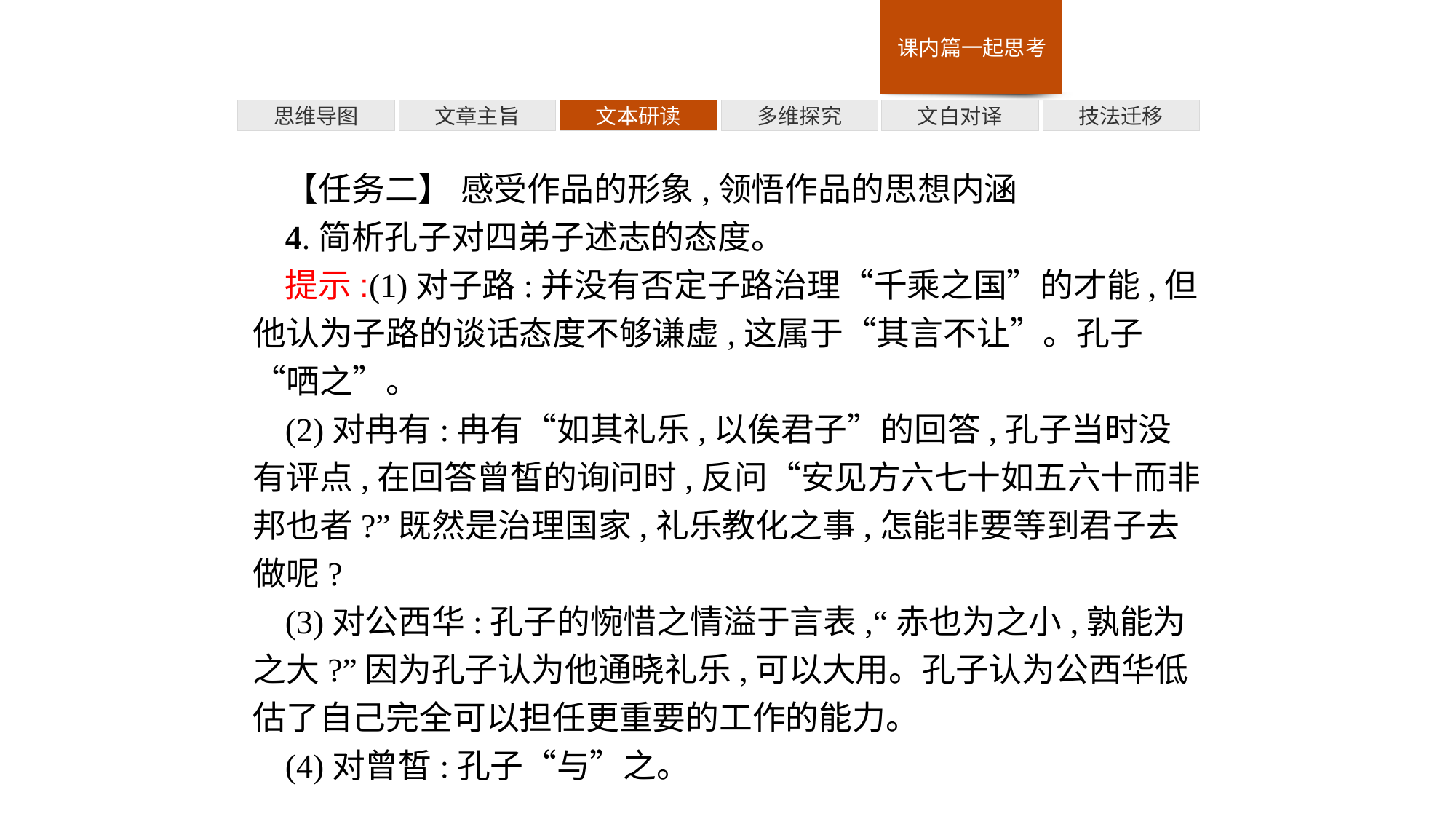

多维探究
技法迁移
思维导图
文章主旨
文本研读
文白对译
【任务二】 感受作品的形象,领悟作品的思想内涵
4.简析孔子对四弟子述志的态度。
提示:(1)对子路:并没有否定子路治理“千乘之国”的才能,但他认为子路的谈话态度不够谦虚,这属于“其言不让”。孔子“哂之”。
(2)对冉有:冉有“如其礼乐,以俟君子”的回答,孔子当时没有评点,在回答曾皙的询问时,反问“安见方六七十如五六十而非邦也者?”既然是治理国家,礼乐教化之事,怎能非要等到君子去做呢?
(3)对公西华:孔子的惋惜之情溢于言表,“赤也为之小,孰能为之大?”因为孔子认为他通晓礼乐,可以大用。孔子认为公西华低估了自己完全可以担任更重要的工作的能力。
(4)对曾皙:孔子“与”之。